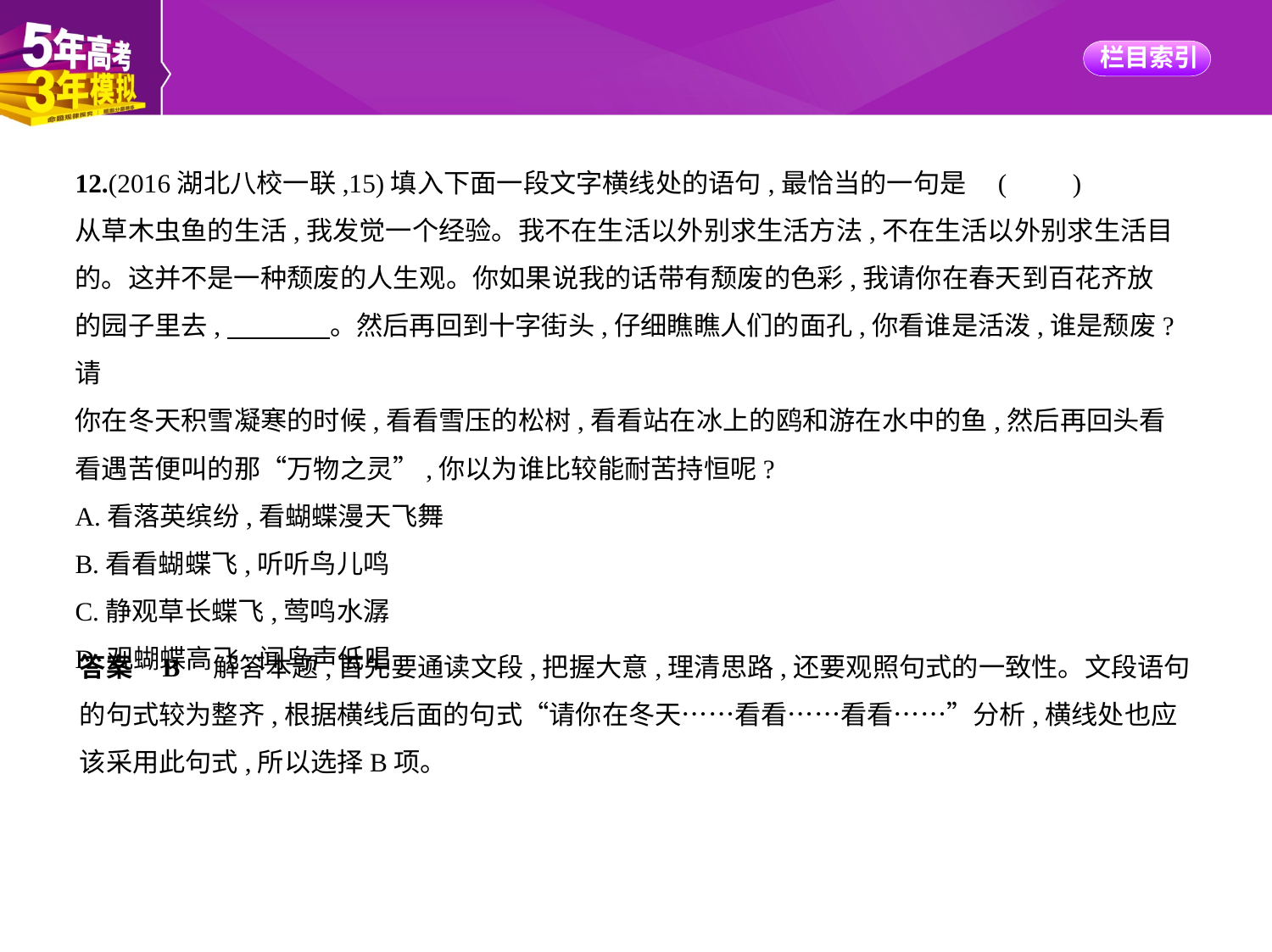

12.(2016湖北八校一联,15)填入下面一段文字横线处的语句,最恰当的一句是 (　　)
从草木虫鱼的生活,我发觉一个经验。我不在生活以外别求生活方法,不在生活以外别求生活目
的。这并不是一种颓废的人生观。你如果说我的话带有颓废的色彩,我请你在春天到百花齐放
的园子里去,　　　    。然后再回到十字街头,仔细瞧瞧人们的面孔,你看谁是活泼,谁是颓废?请
你在冬天积雪凝寒的时候,看看雪压的松树,看看站在冰上的鸥和游在水中的鱼,然后再回头看
看遇苦便叫的那“万物之灵”,你以为谁比较能耐苦持恒呢?
A.看落英缤纷,看蝴蝶漫天飞舞
B.看看蝴蝶飞,听听鸟儿鸣
C.静观草长蝶飞,莺鸣水潺
D.观蝴蝶高飞,闻鸟声低唱
答案    B　解答本题,首先要通读文段,把握大意,理清思路,还要观照句式的一致性。文段语句
的句式较为整齐,根据横线后面的句式“请你在冬天……看看……看看……”分析,横线处也应
该采用此句式,所以选择B项。